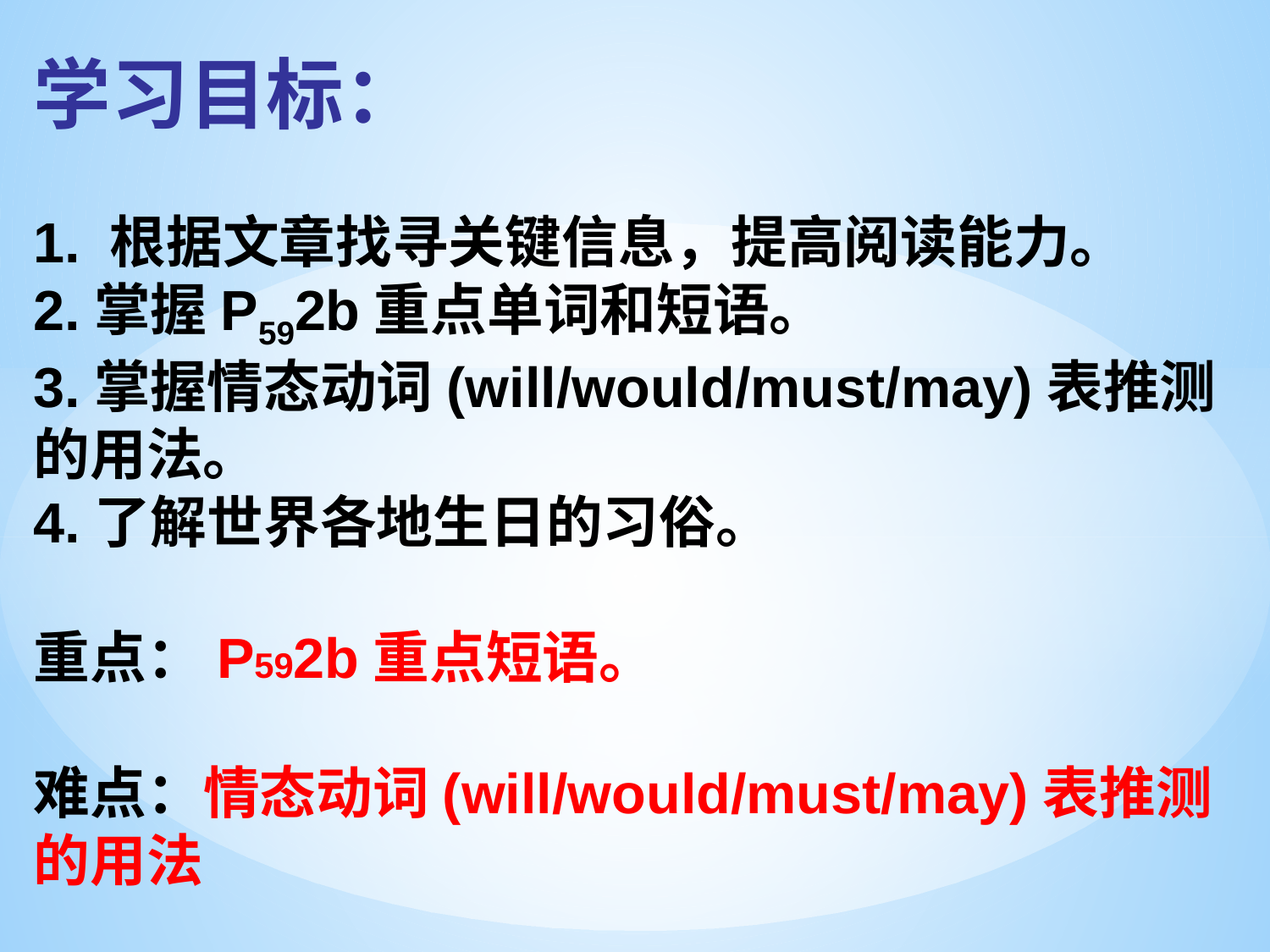

学习目标：

1. 根据文章找寻关键信息，提高阅读能力。
2.掌握P592b重点单词和短语。
3.掌握情态动词(will/would/must/may)表推测的用法。
4.了解世界各地生日的习俗。

重点：P592b重点短语。

难点：情态动词(will/would/must/may)表推测的用法